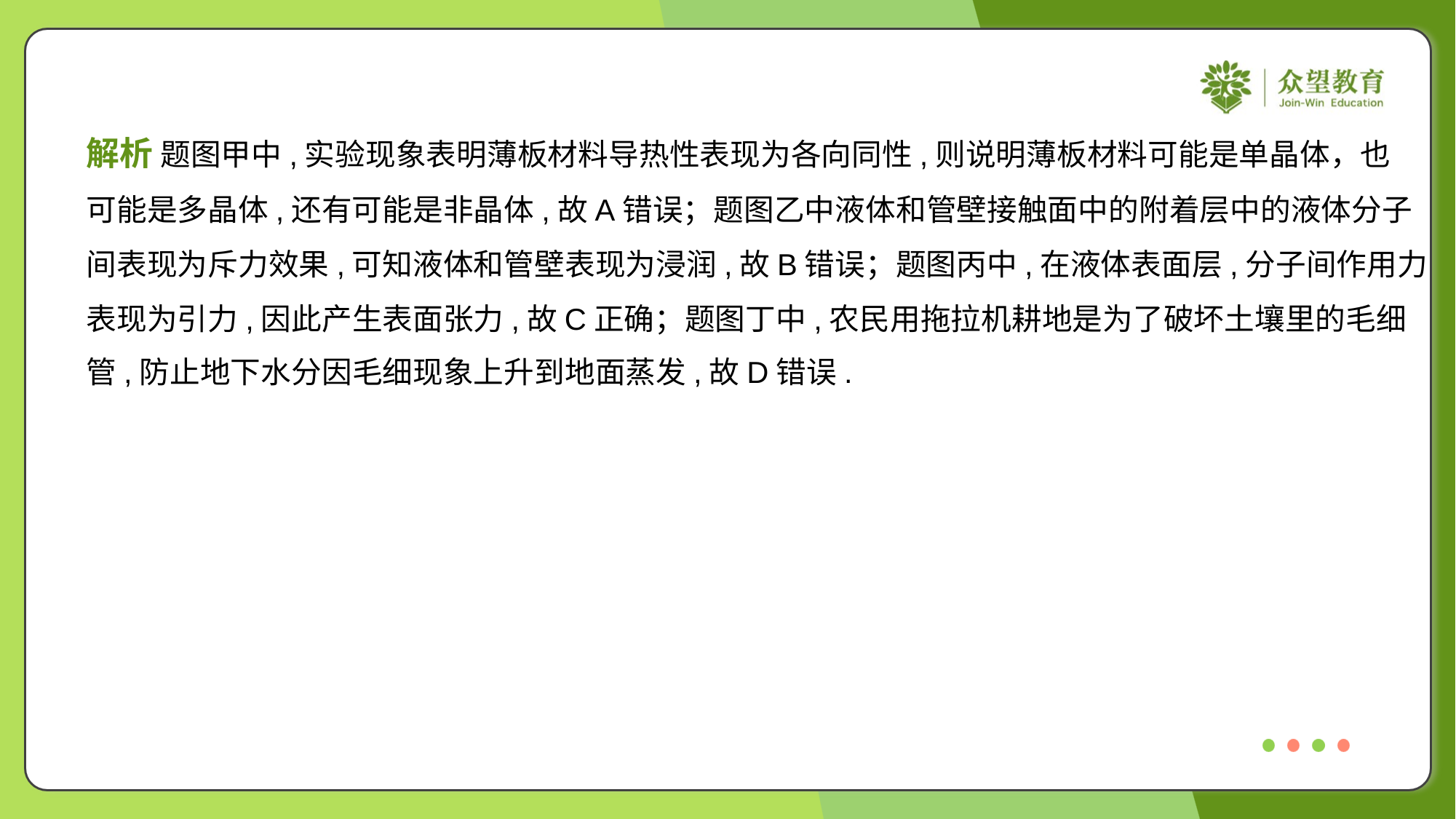

解析 题图甲中,实验现象表明薄板材料导热性表现为各向同性,则说明薄板材料可能是单晶体，也
可能是多晶体,还有可能是非晶体,故A错误；题图乙中液体和管壁接触面中的附着层中的液体分子
间表现为斥力效果,可知液体和管壁表现为浸润,故B错误；题图丙中,在液体表面层,分子间作用力
表现为引力,因此产生表面张力,故C正确；题图丁中,农民用拖拉机耕地是为了破坏土壤里的毛细
管,防止地下水分因毛细现象上升到地面蒸发,故D错误.